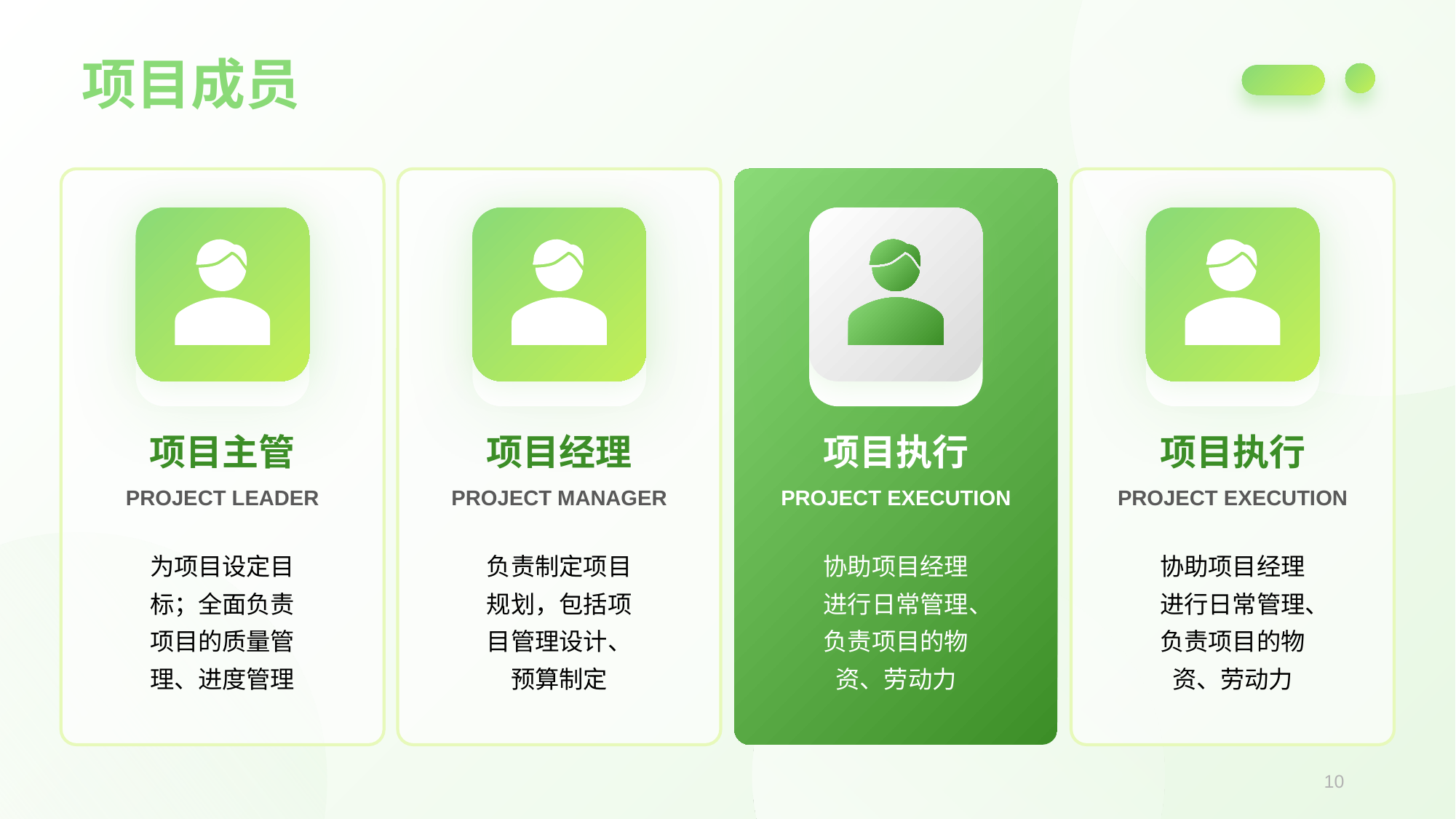

项目成员

项目主管
项目经理
项目执行
项目执行
PROJECT LEADER
PROJECT MANAGER
PROJECT EXECUTION
PROJECT EXECUTION
为项目设定目标；全面负责项目的质量管理、进度管理
负责制定项目规划，包括项目管理设计、预算制定
协助项目经理进行日常管理、负责项目的物资、劳动力
协助项目经理进行日常管理、负责项目的物资、劳动力
10